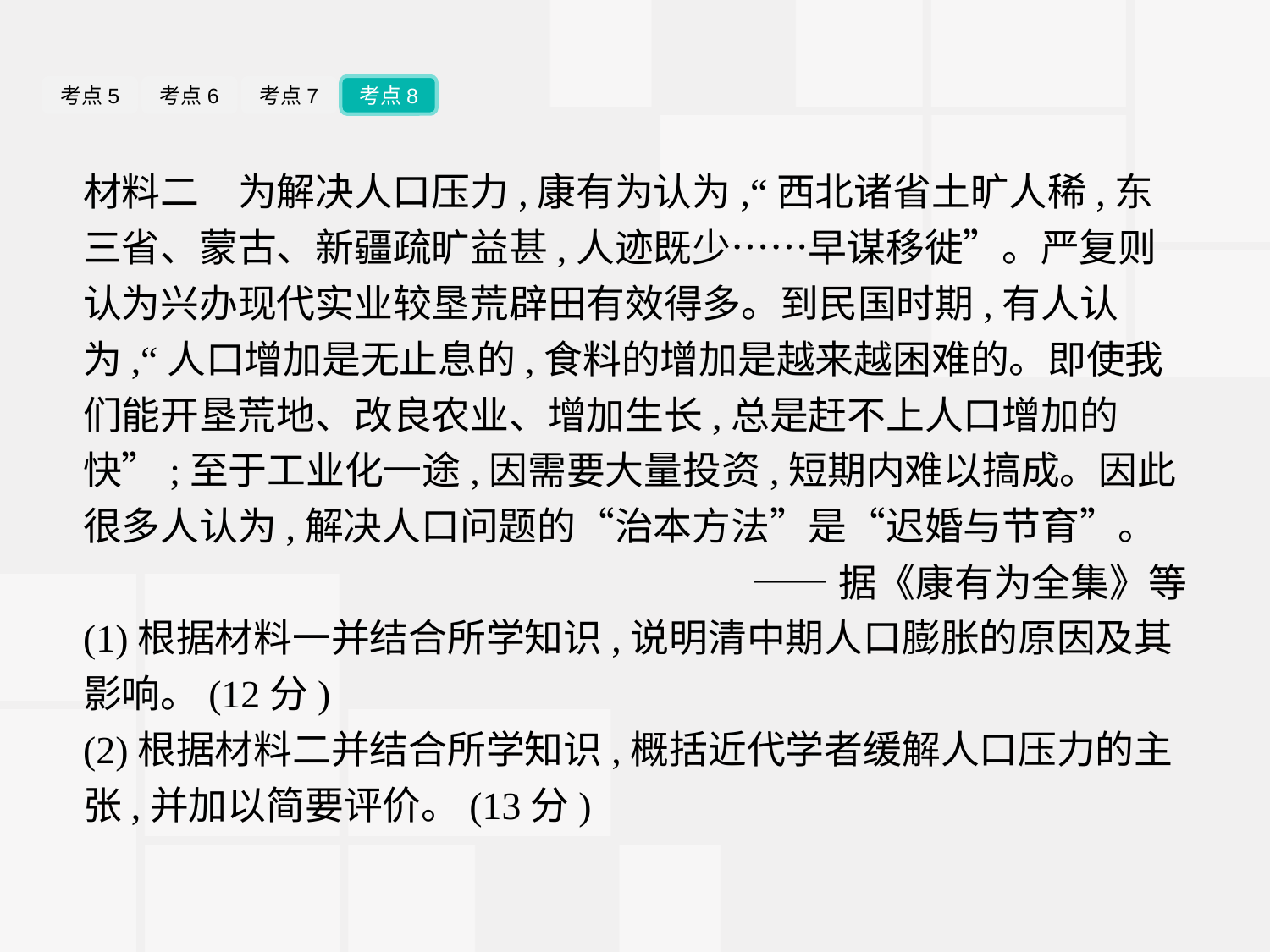

考点5
考点6
考点7
考点8
材料二　为解决人口压力,康有为认为,“西北诸省土旷人稀,东三省、蒙古、新疆疏旷益甚,人迹既少……早谋移徙”。严复则认为兴办现代实业较垦荒辟田有效得多。到民国时期,有人认为,“人口增加是无止息的,食料的增加是越来越困难的。即使我们能开垦荒地、改良农业、增加生长,总是赶不上人口增加的快”;至于工业化一途,因需要大量投资,短期内难以搞成。因此很多人认为,解决人口问题的“治本方法”是“迟婚与节育”。
——据《康有为全集》等
(1)根据材料一并结合所学知识,说明清中期人口膨胀的原因及其影响。(12分)
(2)根据材料二并结合所学知识,概括近代学者缓解人口压力的主张,并加以简要评价。(13分)